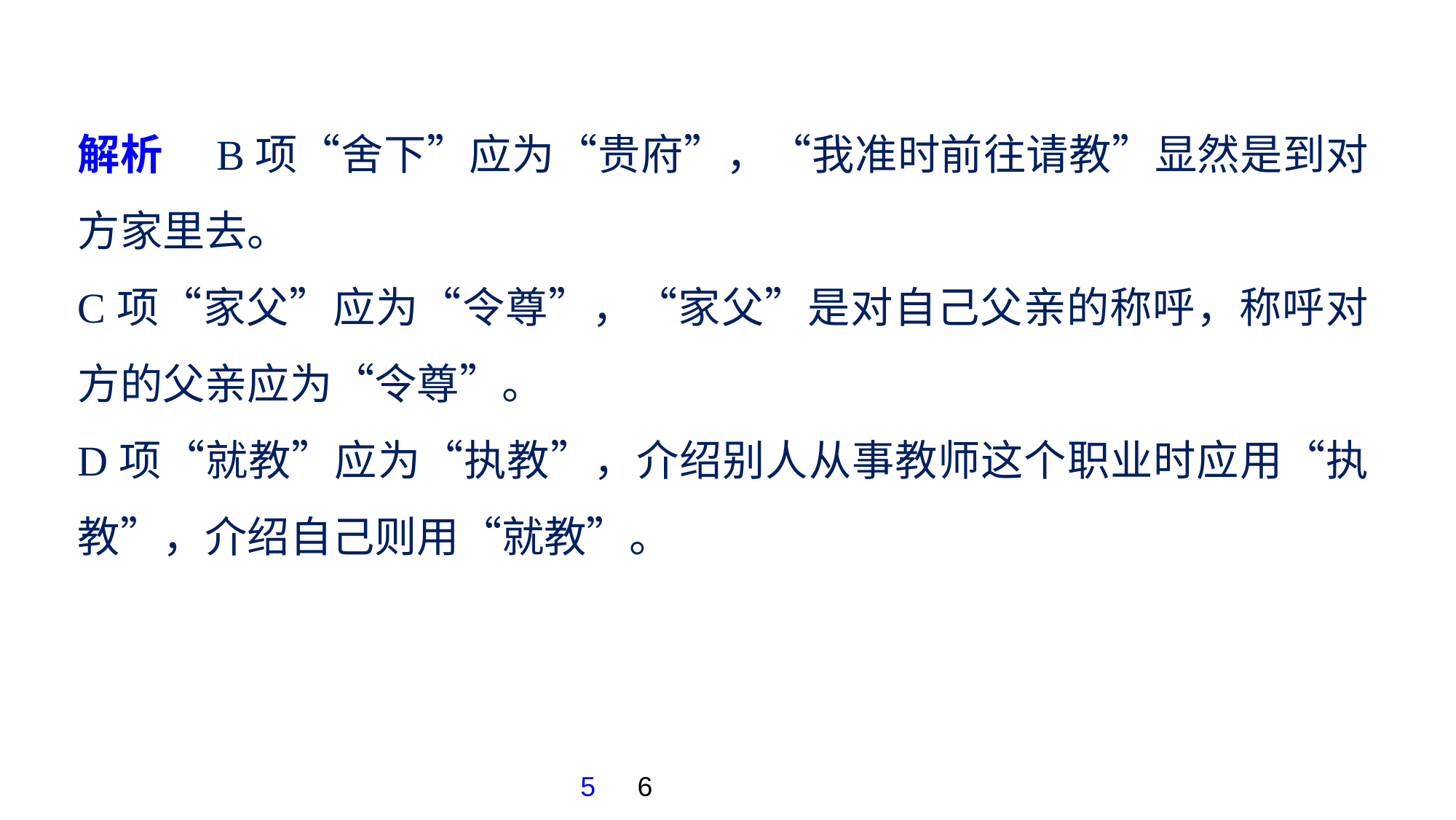

解析　B项“舍下”应为“贵府”，“我准时前往请教”显然是到对方家里去。
C项“家父”应为“令尊”，“家父”是对自己父亲的称呼，称呼对方的父亲应为“令尊”。
D项“就教”应为“执教”，介绍别人从事教师这个职业时应用“执教”，介绍自己则用“就教”。
5
6